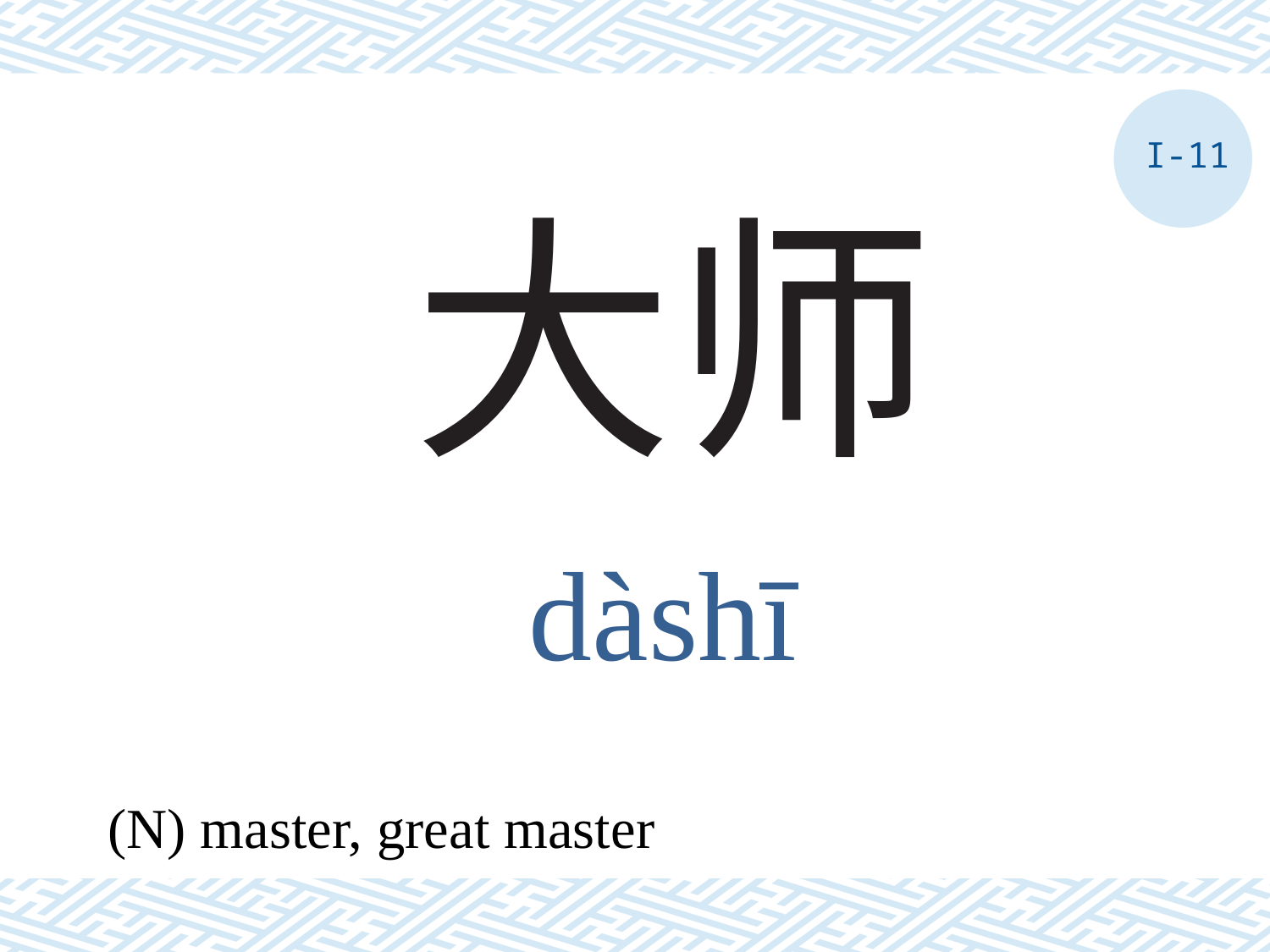

I-11

# 大师
dàshī
(N) master, great master